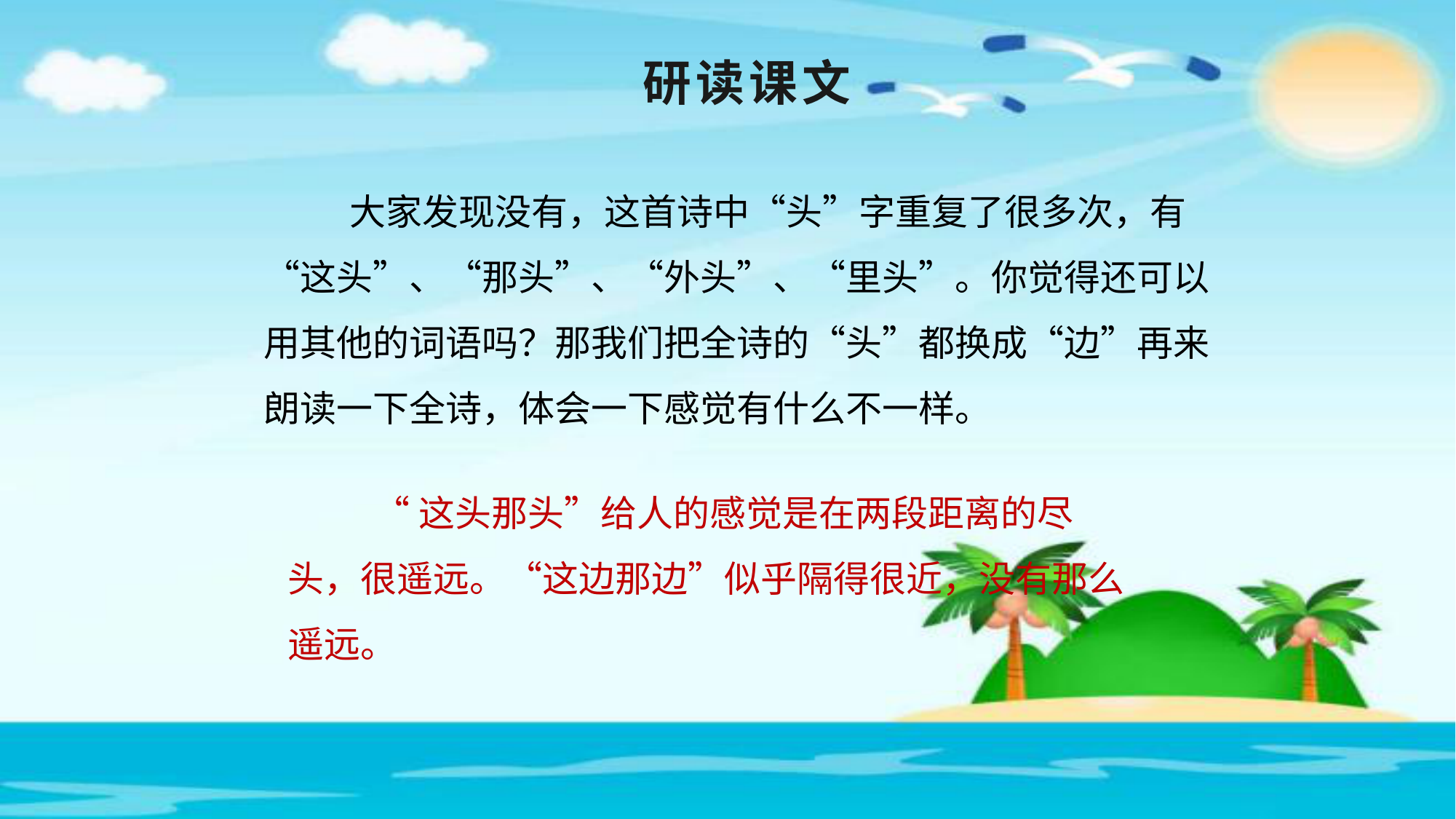

研读课文
大家发现没有，这首诗中“头”字重复了很多次，有“这头”、“那头”、“外头”、“里头”。你觉得还可以用其他的词语吗？那我们把全诗的“头”都换成“边”再来朗读一下全诗，体会一下感觉有什么不一样。
“这头那头”给人的感觉是在两段距离的尽头，很遥远。“这边那边”似乎隔得很近，没有那么遥远。